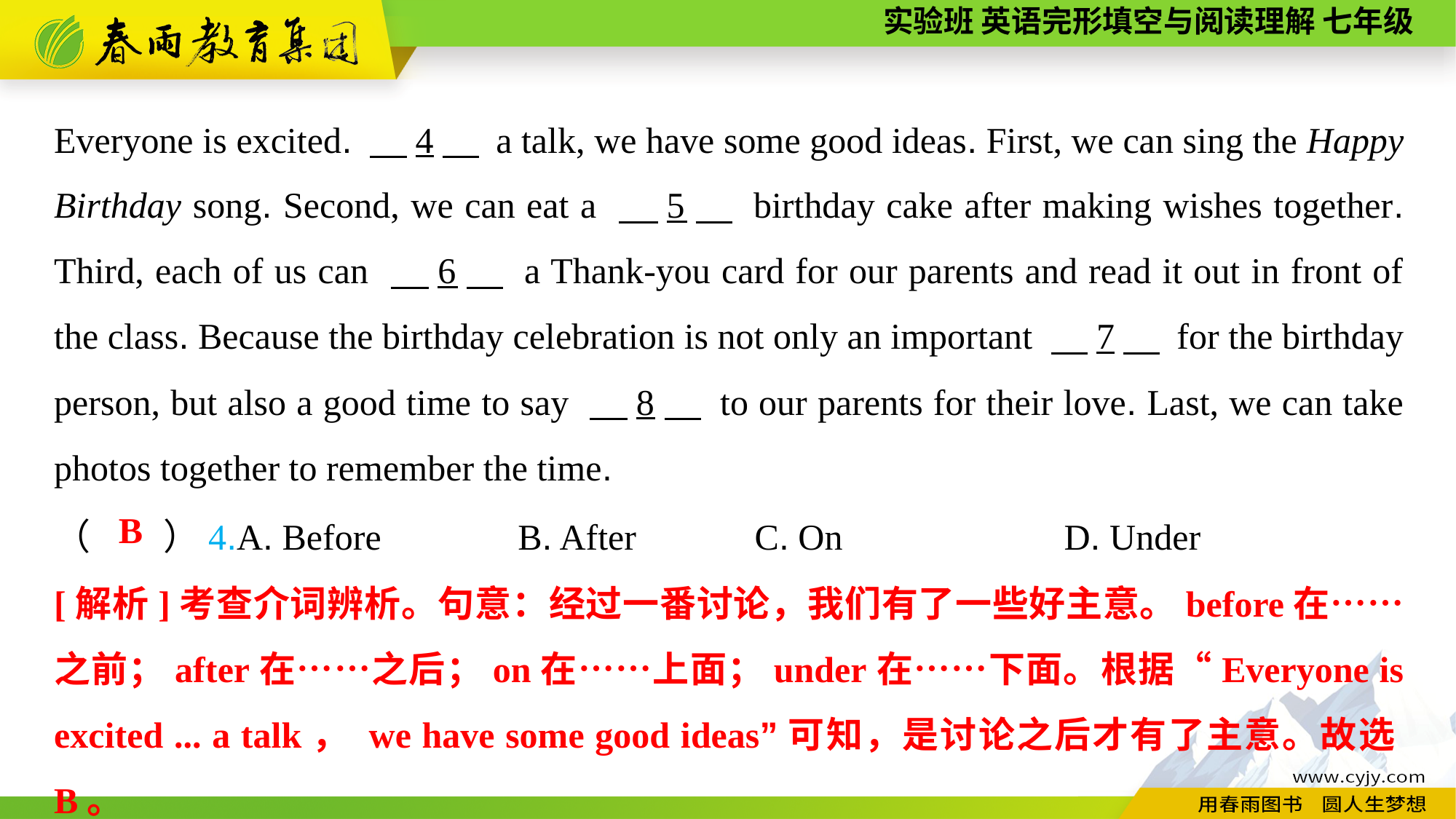

Everyone is excited. 　4　 a talk, we have some good ideas. First, we can sing the Happy Birthday song. Second, we can eat a 　5　 birthday cake after making wishes together. Third, each of us can 　6　 a Thank-you card for our parents and read it out in front of the class. Because the birthday celebration is not only an important 　7　 for the birthday person, but also a good time to say 　8　 to our parents for their love. Last, we can take photos together to remember the time.
（　　）4.A. Before               B. After	     C. On	               D. Under
B
[解析]考查介词辨析。句意：经过一番讨论，我们有了一些好主意。before在……之前；after在……之后；on在……上面；under在……下面。根据“Everyone is excited ... a talk， we have some good ideas”可知，是讨论之后才有了主意。故选B。